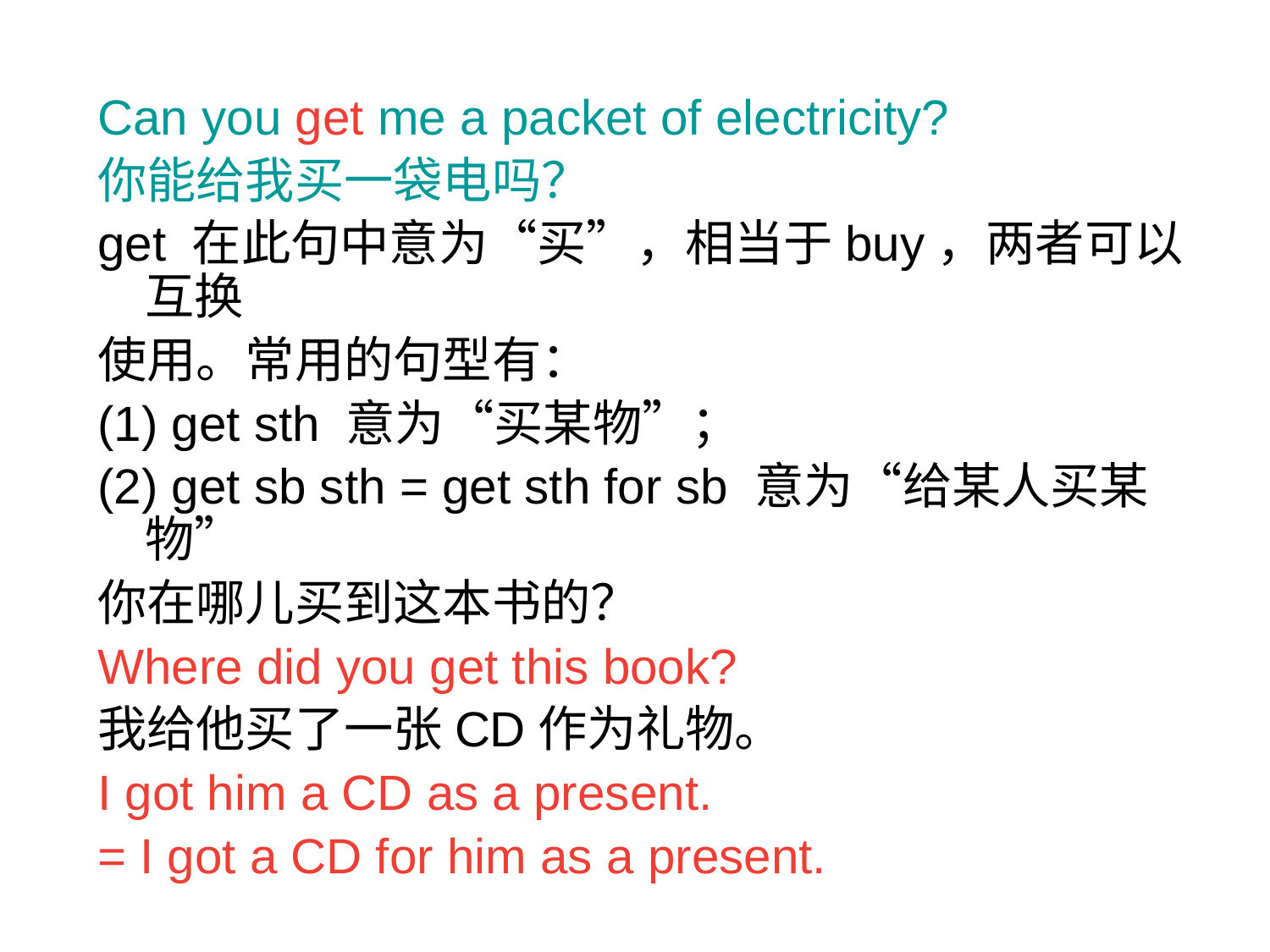

Can you get me a packet of electricity?
你能给我买一袋电吗？
get 在此句中意为“买”，相当于buy，两者可以互换
使用。常用的句型有：
(1) get sth 意为“买某物”；
(2) get sb sth = get sth for sb 意为“给某人买某物”
你在哪儿买到这本书的？
Where did you get this book?
我给他买了一张CD作为礼物。
I got him a CD as a present.
= I got a CD for him as a present.